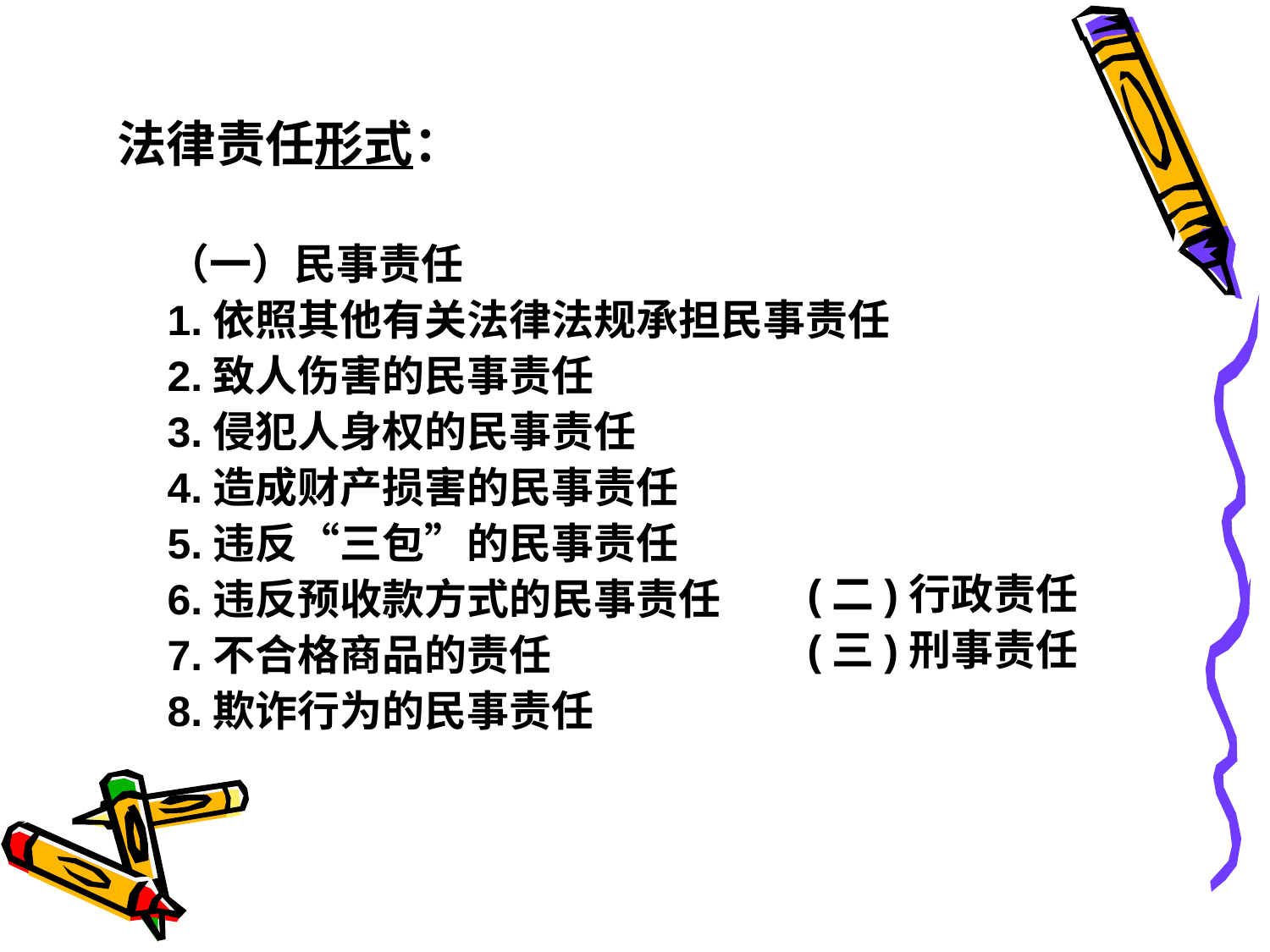

法律责任形式：
（一）民事责任
1.依照其他有关法律法规承担民事责任
2.致人伤害的民事责任
3.侵犯人身权的民事责任
4.造成财产损害的民事责任
5.违反“三包”的民事责任
6.违反预收款方式的民事责任
7.不合格商品的责任
8.欺诈行为的民事责任

(二)行政责任
(三)刑事责任